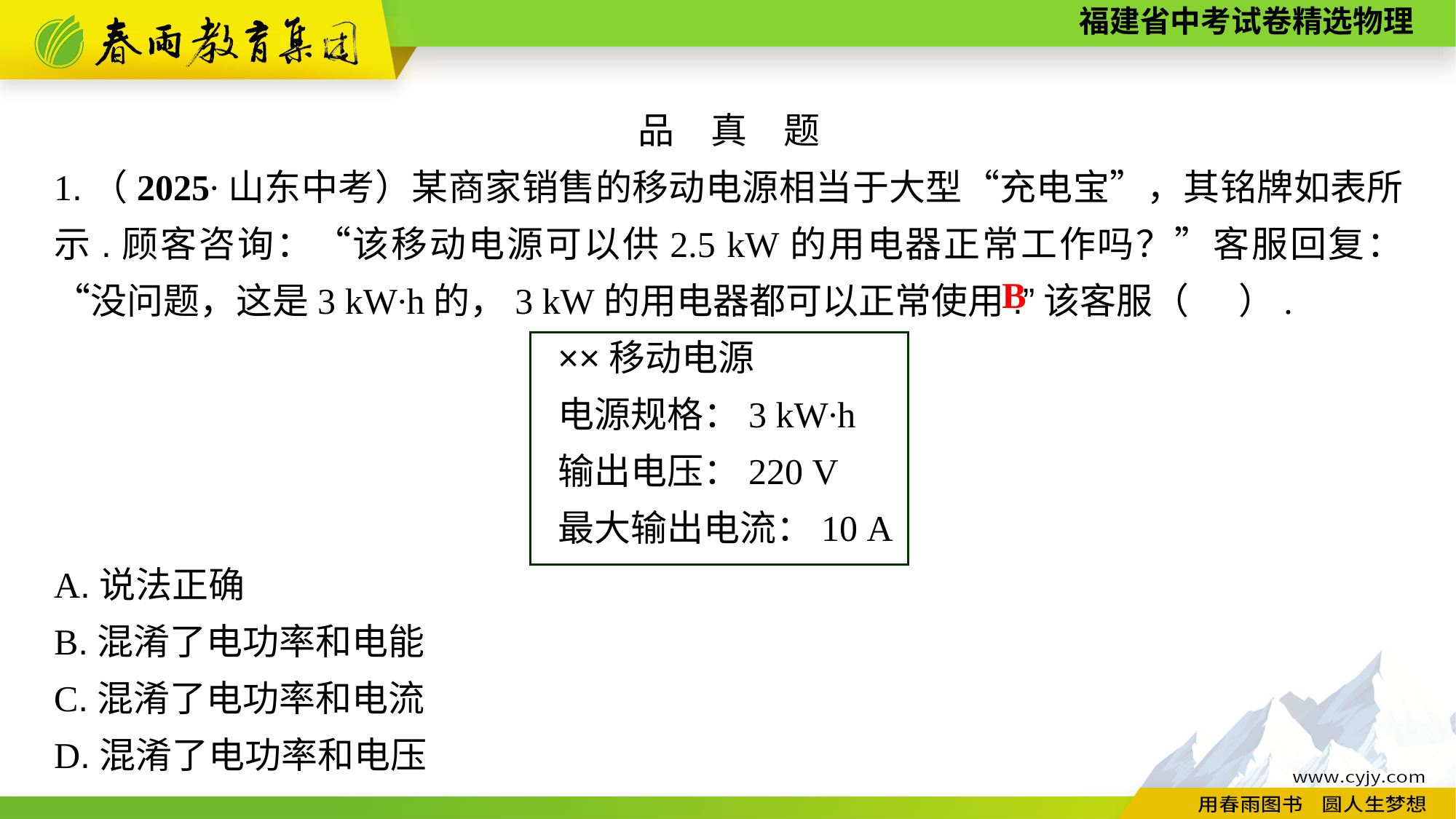

品　真　题
1.（2025∙山东中考）某商家销售的移动电源相当于大型“充电宝”，其铭牌如表所示.顾客咨询：“该移动电源可以供2.5 kW的用电器正常工作吗？”客服回复：“没问题，这是3 kW∙h的，3 kW的用电器都可以正常使用.”该客服（      ）.
××移动电源
电源规格：3 kW∙h
输出电压：220 V
最大输出电流：10 A
A.说法正确
B.混淆了电功率和电能
C.混淆了电功率和电流
D.混淆了电功率和电压
B